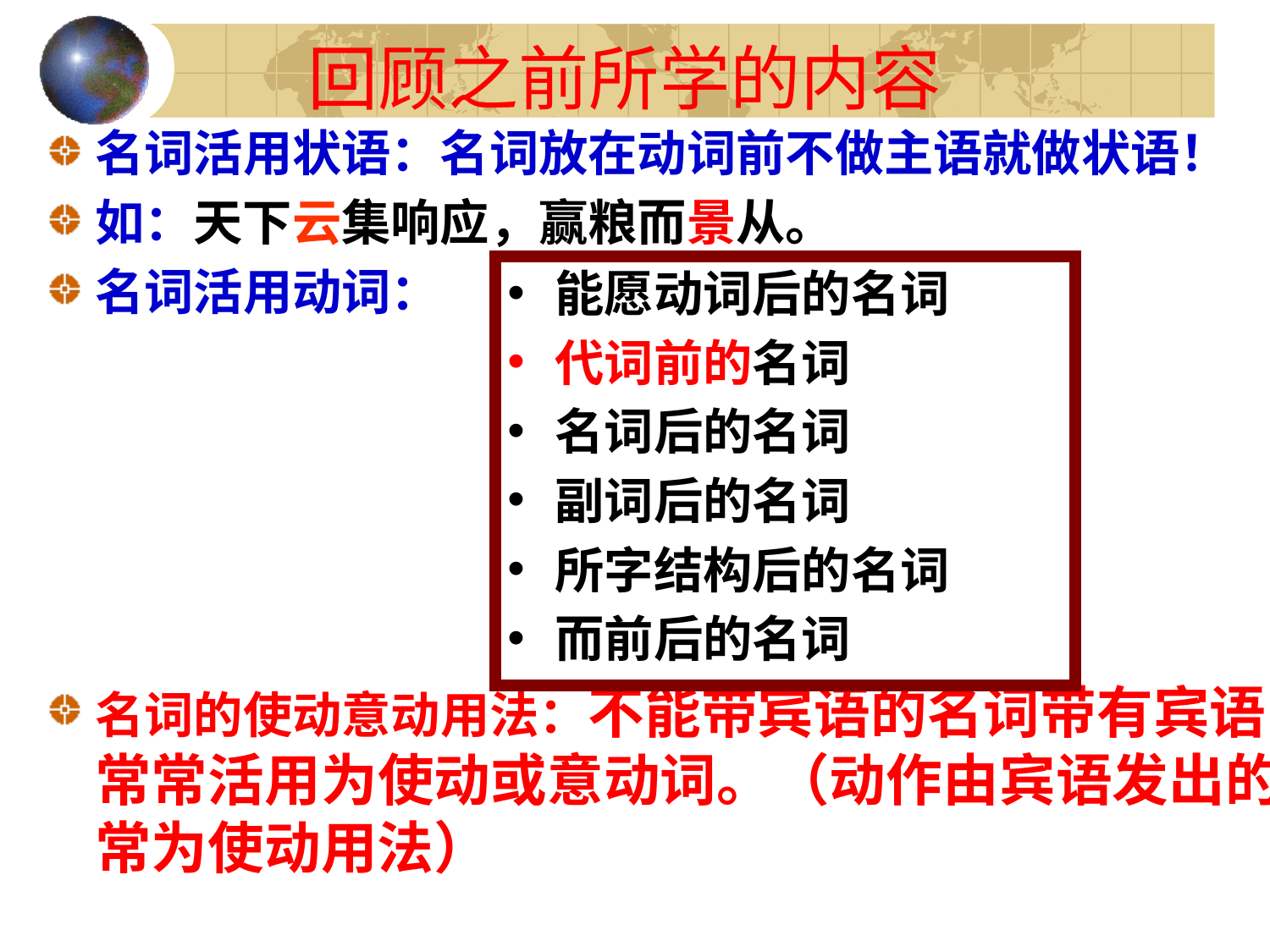

# 回顾之前所学的内容
名词活用状语：名词放在动词前不做主语就做状语！
如：天下云集响应，赢粮而景从。
名词活用动词：

名词的使动意动用法：不能带宾语的名词带有宾语，常常活用为使动或意动词。（动作由宾语发出的常为使动用法）

能愿动词后的名词
代词前的名词
名词后的名词
副词后的名词
所字结构后的名词
而前后的名词